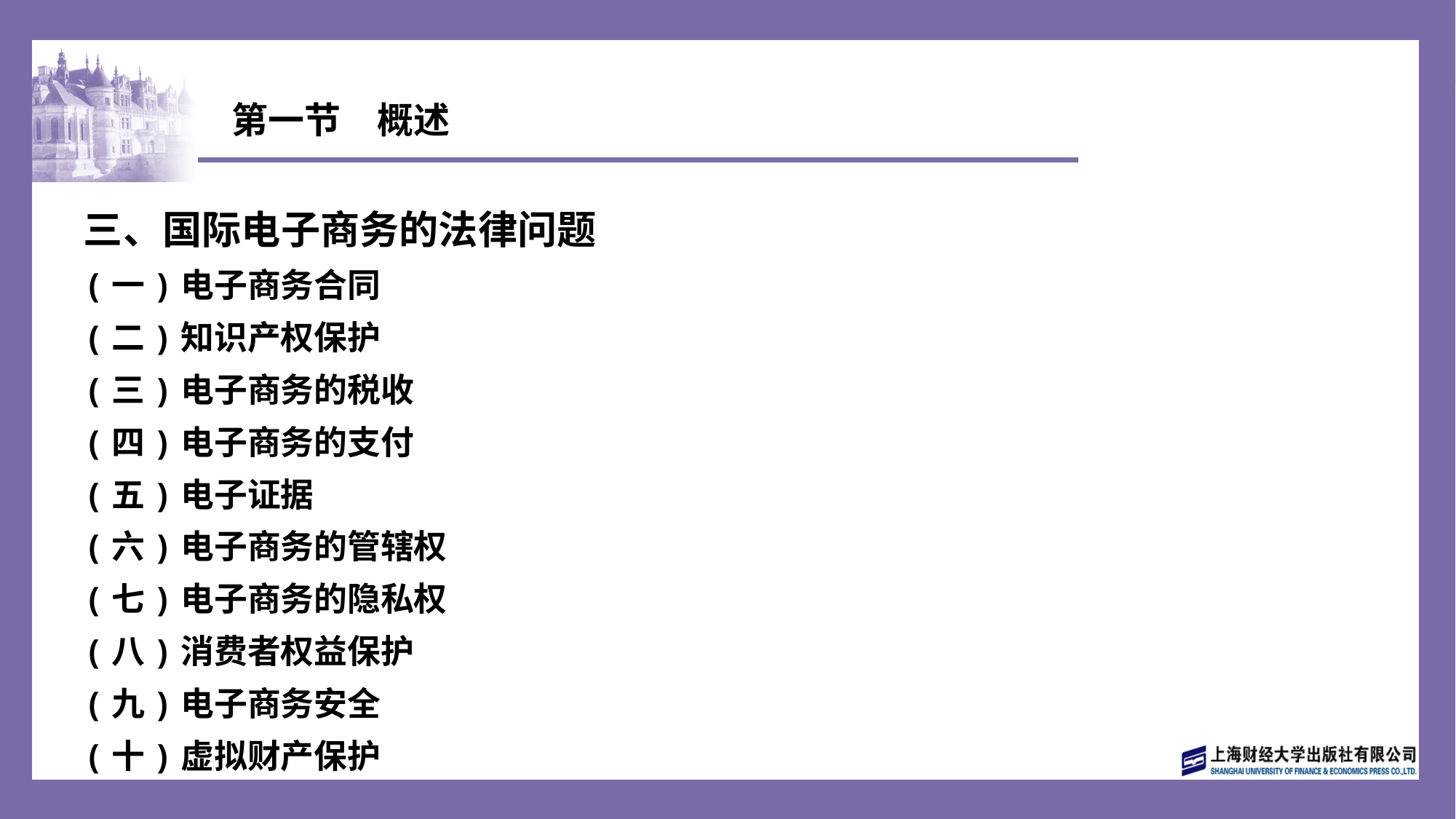

# 第一节　概述
三、国际电子商务的法律问题
(一)电子商务合同
(二)知识产权保护
(三)电子商务的税收
(四)电子商务的支付
(五)电子证据
(六)电子商务的管辖权
(七)电子商务的隐私权
(八)消费者权益保护
(九)电子商务安全
(十)虚拟财产保护